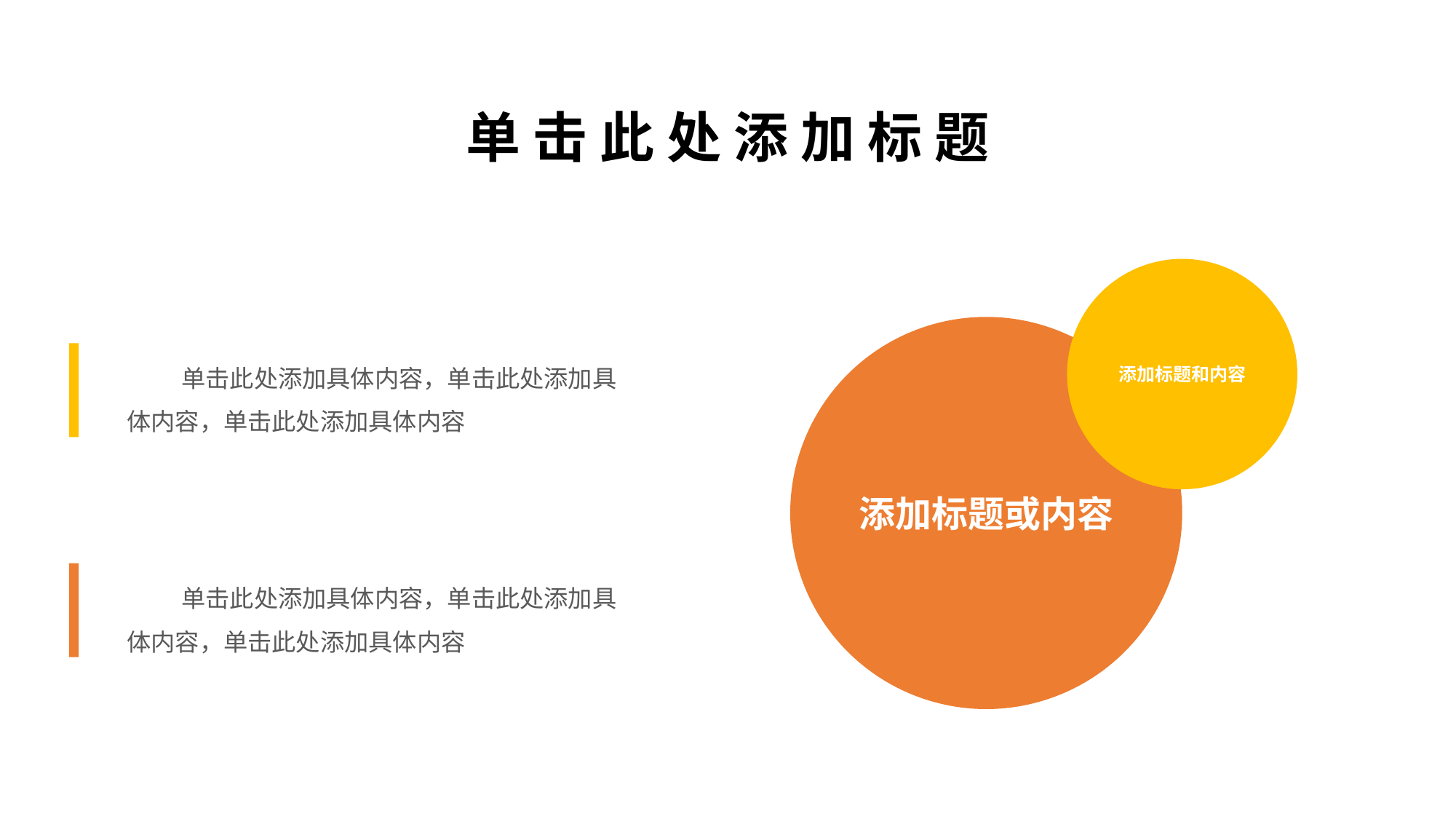

单 击 此 处 添 加 标 题
添加标题和内容
添加标题或内容

单击此处添加具体内容，单击此处添加具体内容，单击此处添加具体内容

单击此处添加具体内容，单击此处添加具体内容，单击此处添加具体内容